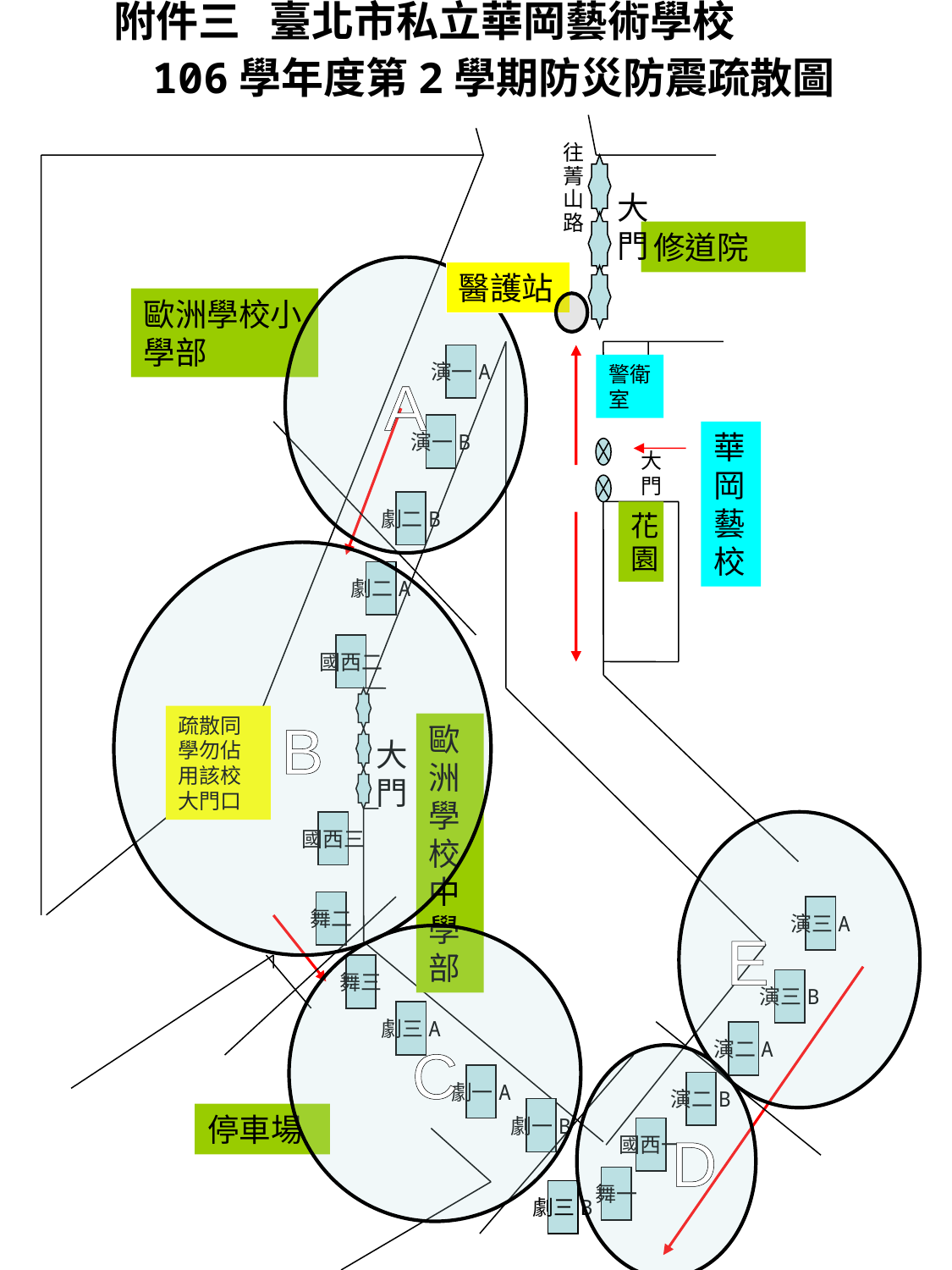

附件三   臺北市私立華岡藝術學校
106學年度第2學期防災防震疏散圖

往
菁
山
路

大門

修道院
A
醫護站

歐洲學校小學部

演一A

警衛室

演一B

華岡藝校

大門

劇二B

花園

B
劇二A
國西二

疏散同學勿佔用該校大門口
歐洲學校中學部

大門

國西三
E
舞二

演三A

C

舞三

演三B
劇三A

演二A
D

劇一A
演二B
劇一B
停車場
國西一

舞一
劇三B